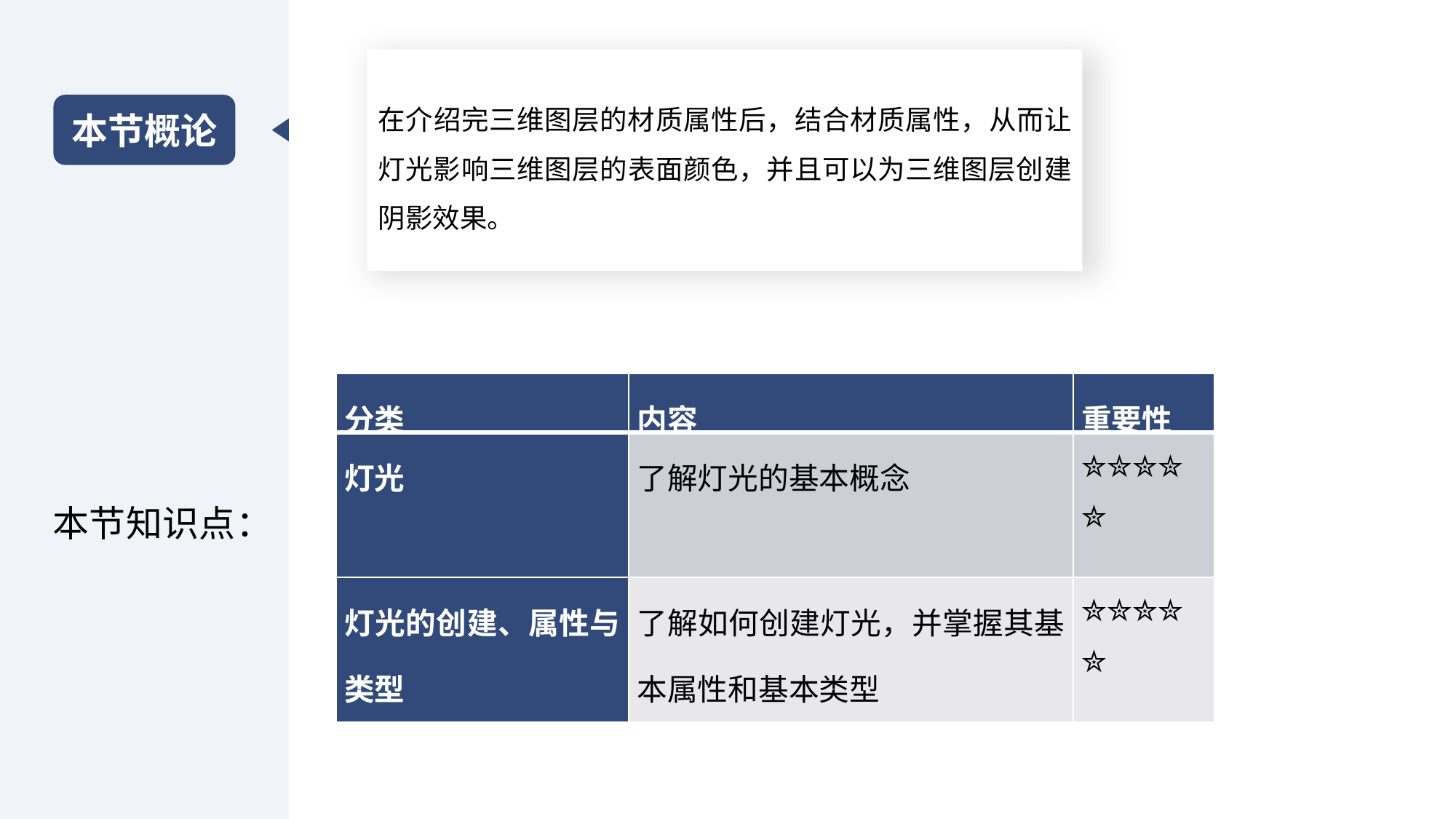

在介绍完三维图层的材质属性后，结合材质属性，从而让灯光影响三维图层的表面颜色，并且可以为三维图层创建阴影效果。
本节概论

| 分类 | 内容 | 重要性 |
| --- | --- | --- |
| 灯光 | 了解灯光的基本概念 | ✮✮✮✮✮ |
| 灯光的创建、属性与类型 | 了解如何创建灯光，并掌握其基本属性和基本类型 | ✮✮✮✮✮ |
本节知识点：